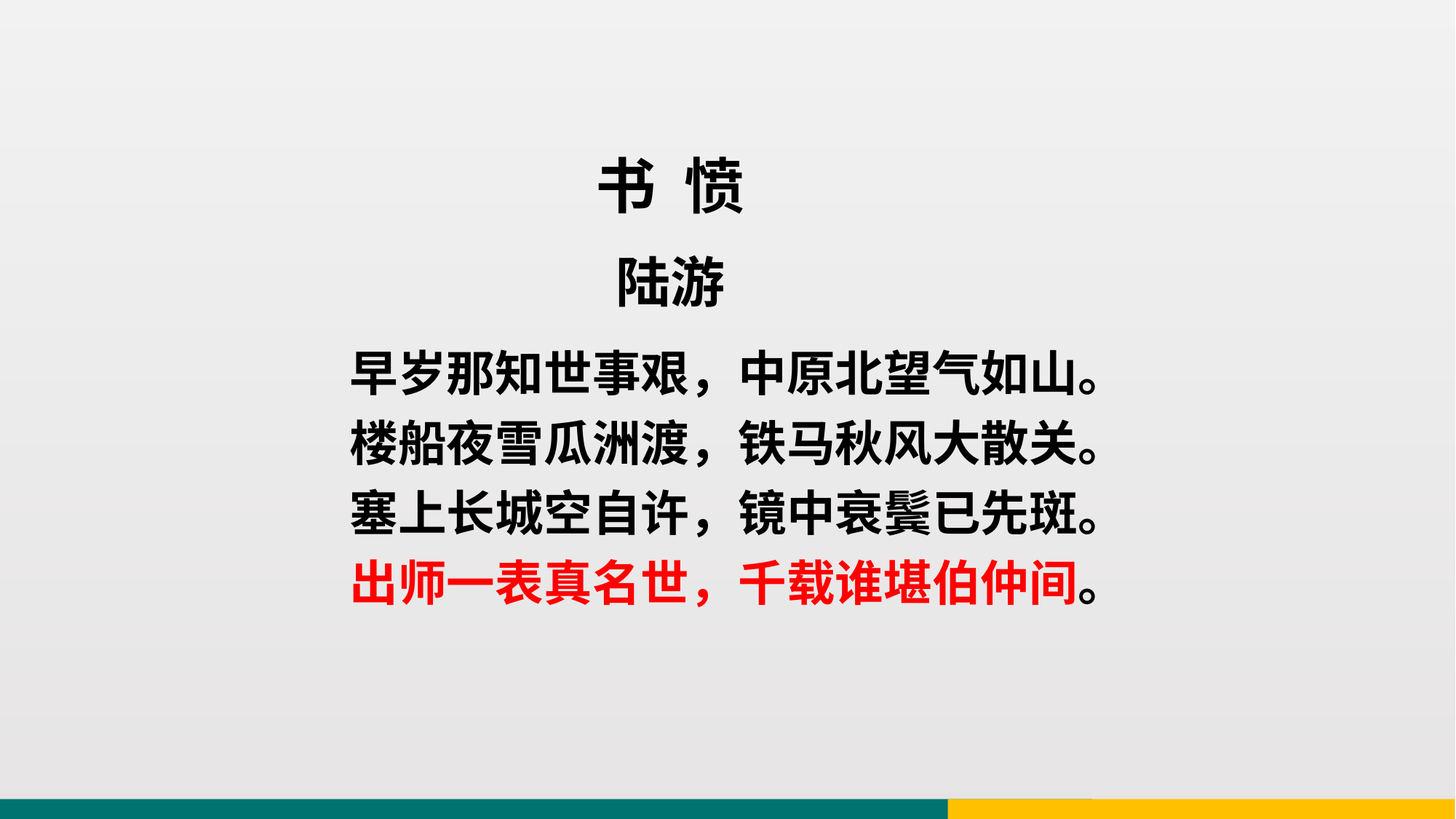

书  愤
陆游
早岁那知世事艰，中原北望气如山。
楼船夜雪瓜洲渡，铁马秋风大散关。
塞上长城空自许，镜中衰鬓已先斑。
出师一表真名世，千载谁堪伯仲间。